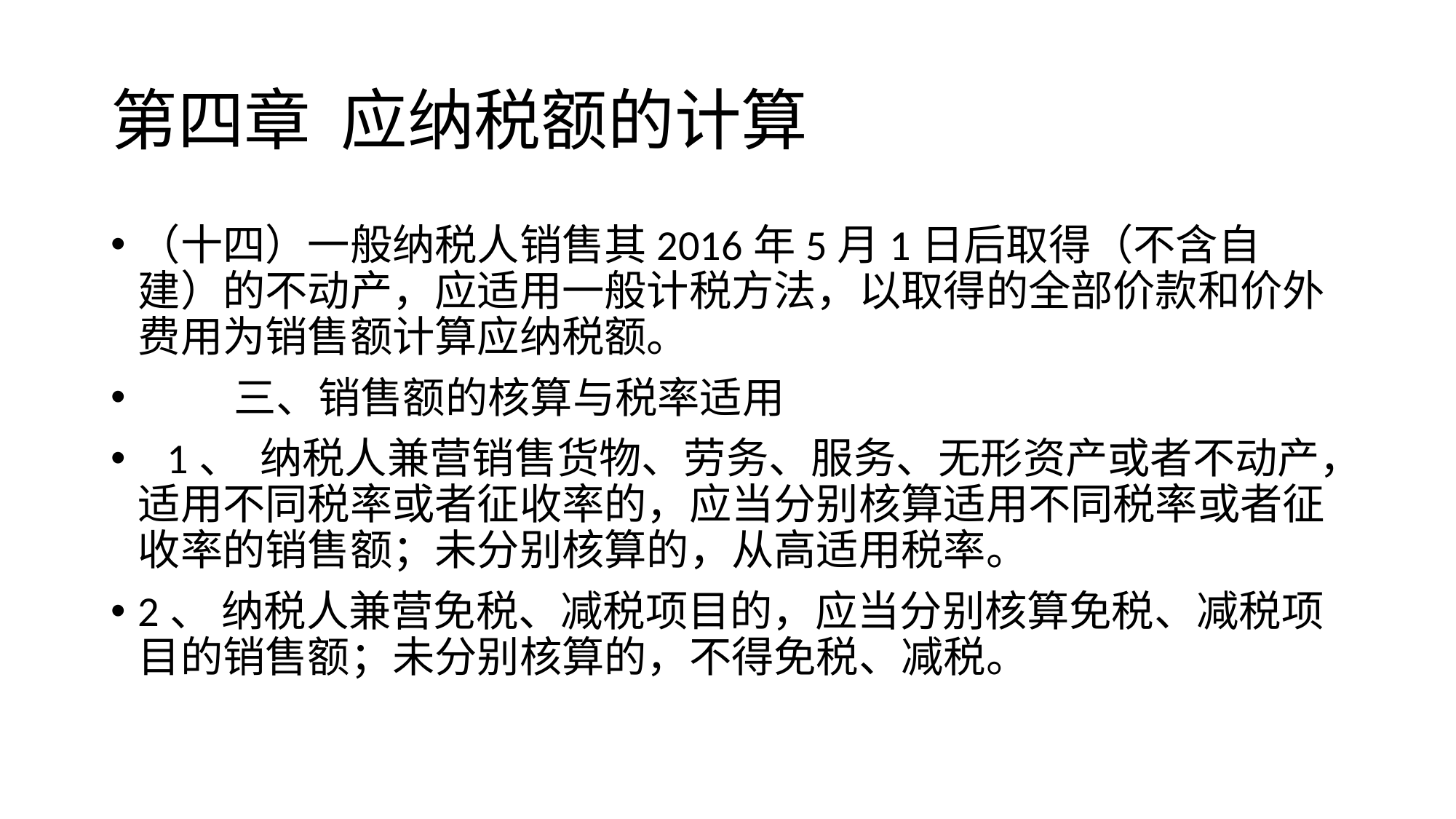

# 第四章  应纳税额的计算
（十四）一般纳税人销售其2016年5月1日后取得（不含自建）的不动产，应适用一般计税方法，以取得的全部价款和价外费用为销售额计算应纳税额。
         三、销售额的核算与税率适用
   1、  纳税人兼营销售货物、劳务、服务、无形资产或者不动产，适用不同税率或者征收率的，应当分别核算适用不同税率或者征收率的销售额；未分别核算的，从高适用税率。
2、 纳税人兼营免税、减税项目的，应当分别核算免税、减税项目的销售额；未分别核算的，不得免税、减税。